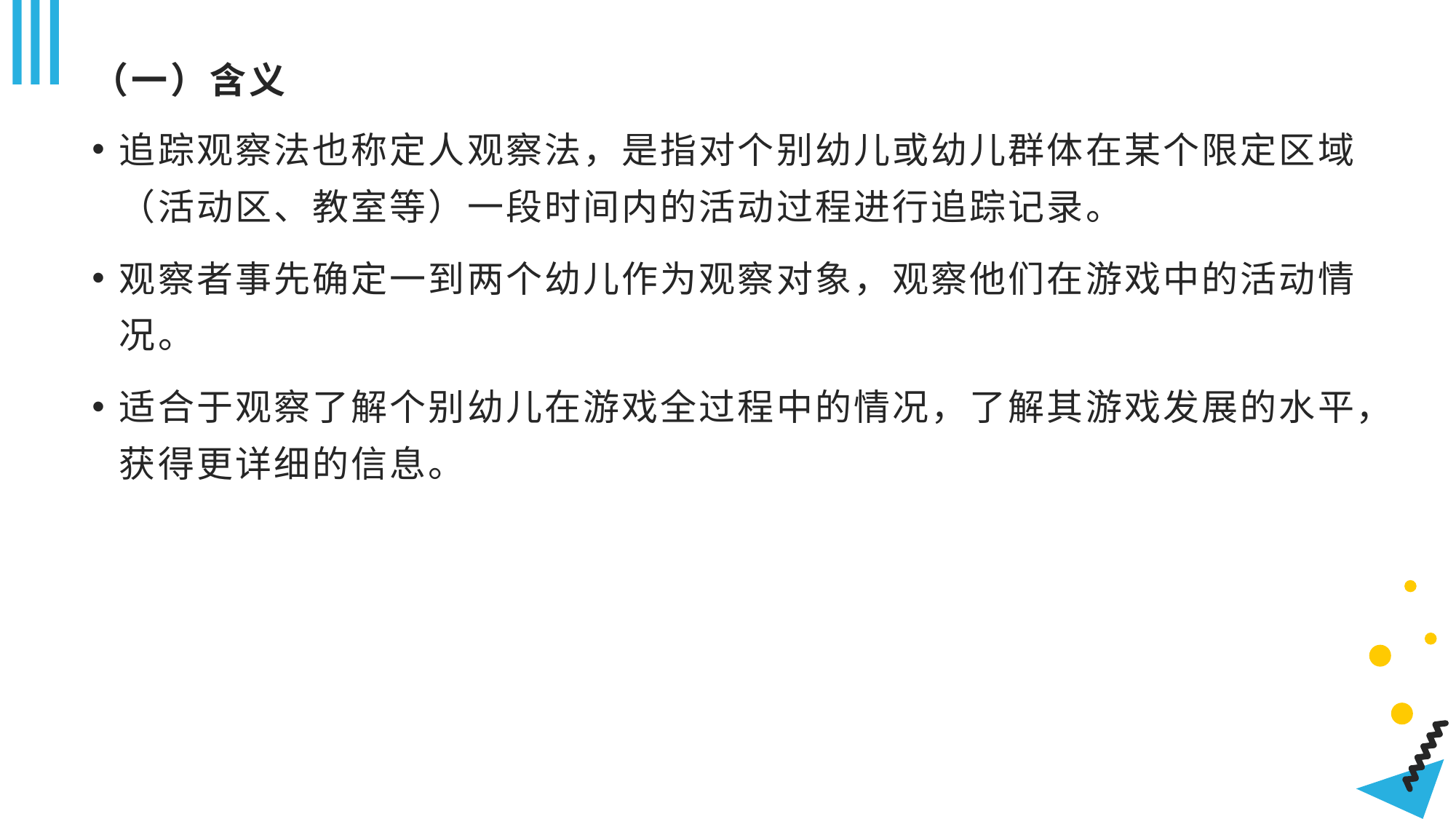

# （一）含义
追踪观察法也称定人观察法，是指对个别幼儿或幼儿群体在某个限定区域（活动区、教室等）一段时间内的活动过程进行追踪记录。
观察者事先确定一到两个幼儿作为观察对象，观察他们在游戏中的活动情况。
适合于观察了解个别幼儿在游戏全过程中的情况，了解其游戏发展的水平，获得更详细的信息。